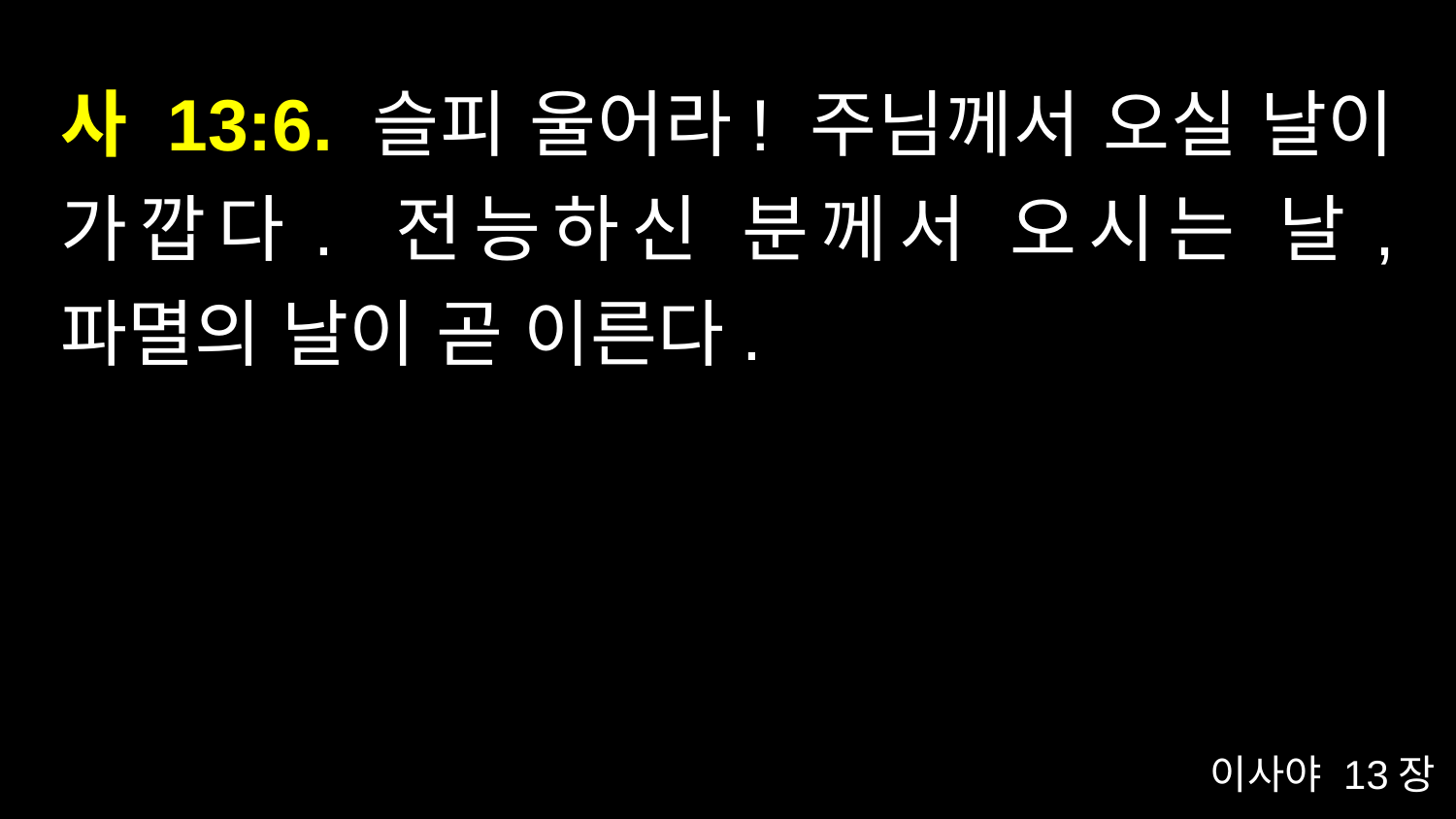

# 사 13:6. 슬피 울어라! 주님께서 오실 날이 가깝다. 전능하신 분께서 오시는 날, 파멸의 날이 곧 이른다.
이사야 13장